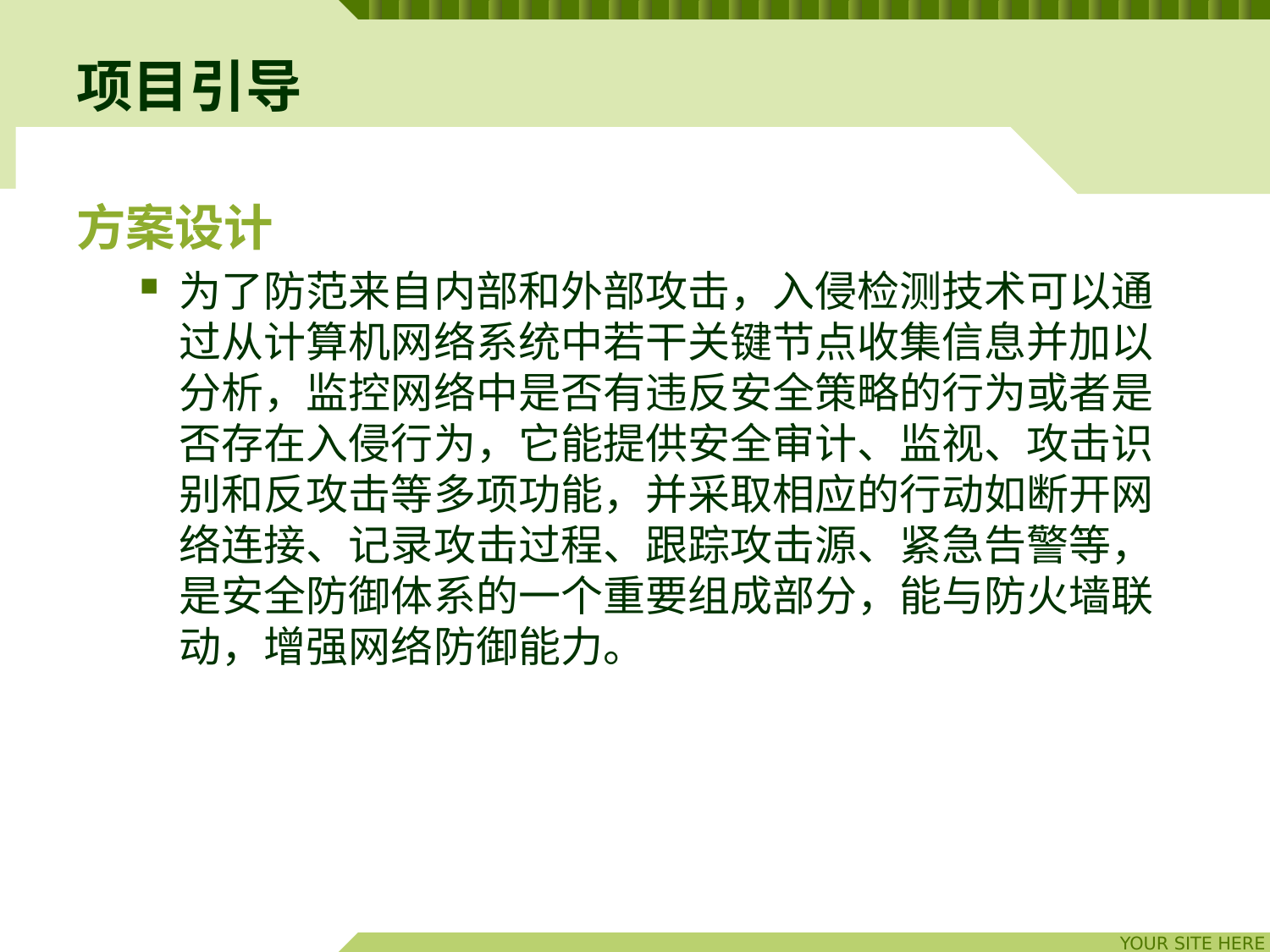

# 项目引导
方案设计
为了防范来自内部和外部攻击，入侵检测技术可以通过从计算机网络系统中若干关键节点收集信息并加以分析，监控网络中是否有违反安全策略的行为或者是否存在入侵行为，它能提供安全审计、监视、攻击识别和反攻击等多项功能，并采取相应的行动如断开网络连接、记录攻击过程、跟踪攻击源、紧急告警等，是安全防御体系的一个重要组成部分，能与防火墙联动，增强网络防御能力。